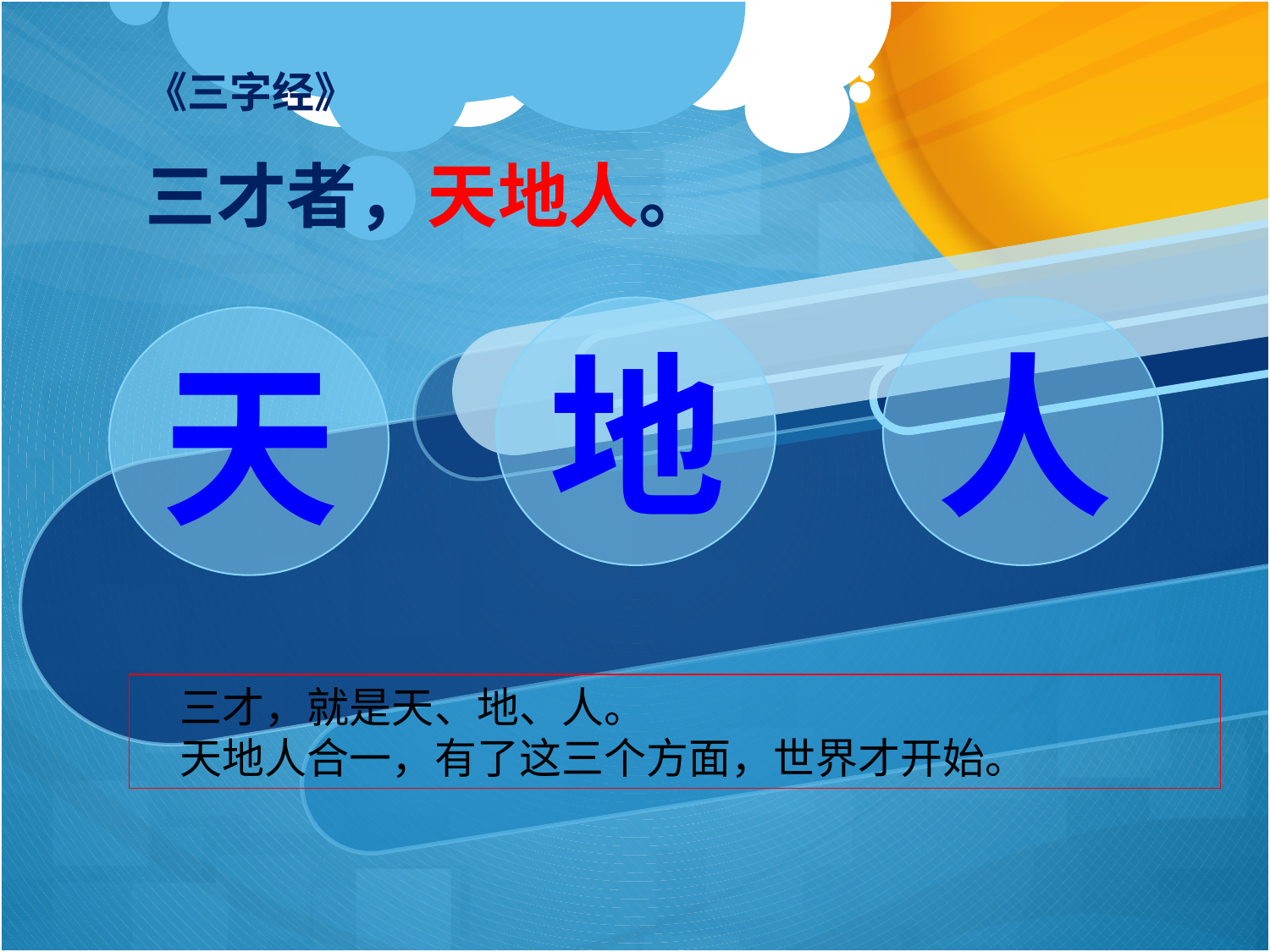

《三字经》
三才者，天地人。
地
人
天
   三才，就是天、地、人。
   天地人合一，有了这三个方面，世界才开始。